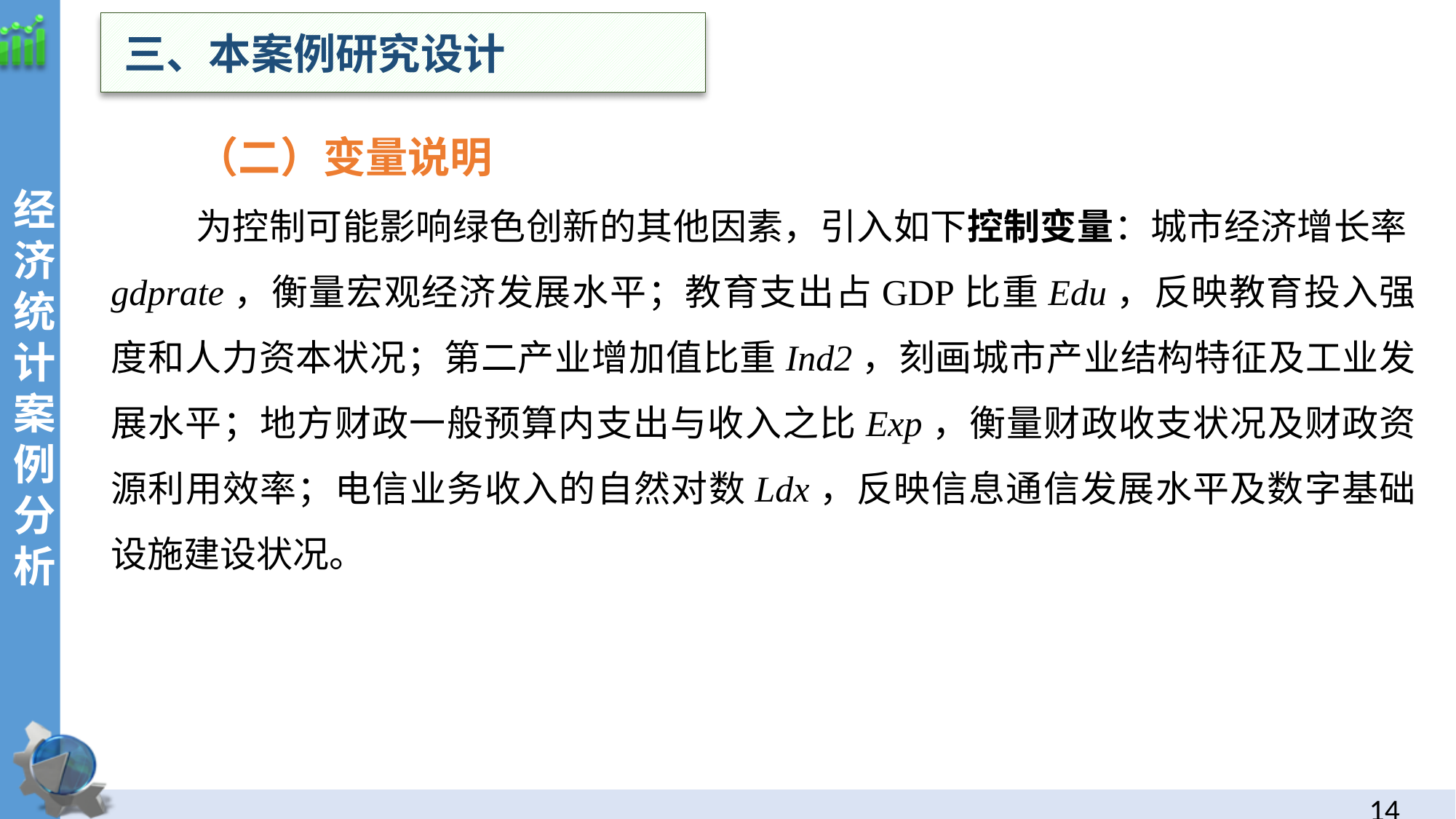

三、本案例研究设计
（二）变量说明
为控制可能影响绿色创新的其他因素，引入如下控制变量：城市经济增长率gdprate，衡量宏观经济发展水平；教育支出占GDP比重Edu，反映教育投入强度和人力资本状况；第二产业增加值比重Ind2，刻画城市产业结构特征及工业发展水平；地方财政一般预算内支出与收入之比Exp，衡量财政收支状况及财政资源利用效率；电信业务收入的自然对数Ldx，反映信息通信发展水平及数字基础设施建设状况。

经
济统计案例分析

14